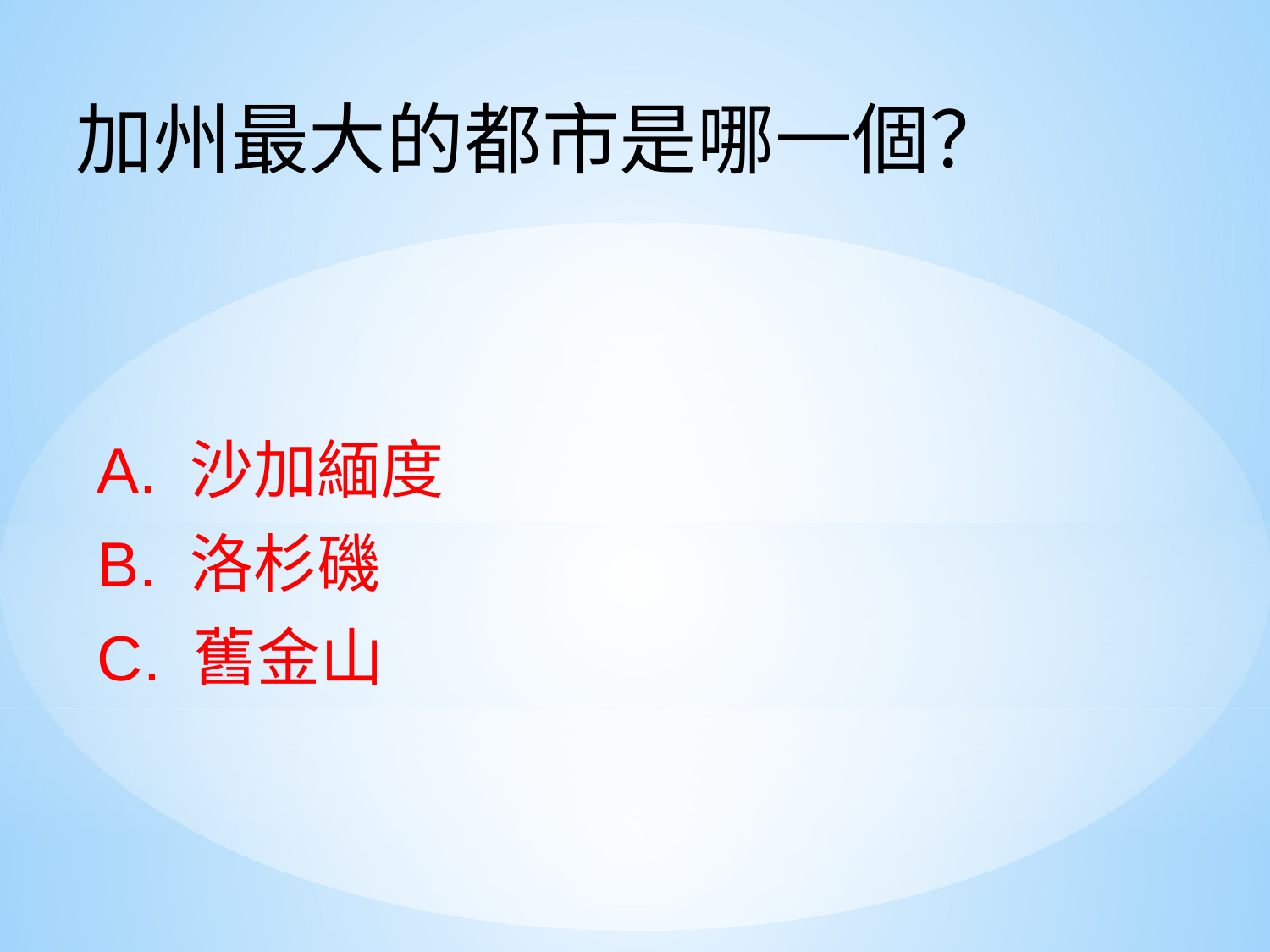

加州最大的都市是哪一個？
A. 沙加緬度
B. 洛杉磯
C. 舊金山